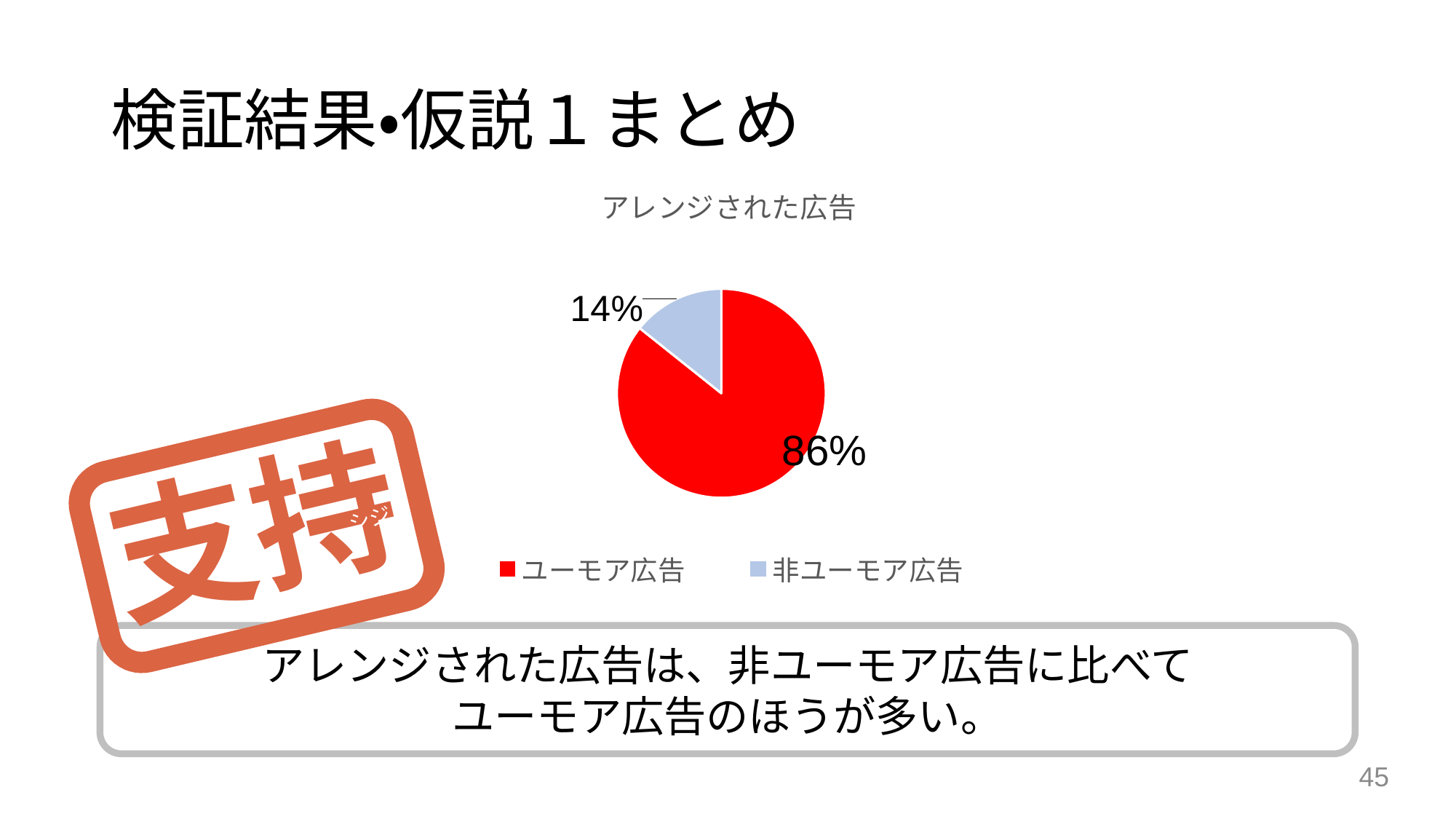

# 検証結果・仮説１まとめ

### Chart:

| Category | アレンジされた広告 |
|---|---|
| ユーモア広告 | 0.85714 |
| 非ユーモア広告 | 0.14285 |
支持

シジ
アレンジされた広告は、非ユーモア広告に比べて
ユーモア広告のほうが多い。
45